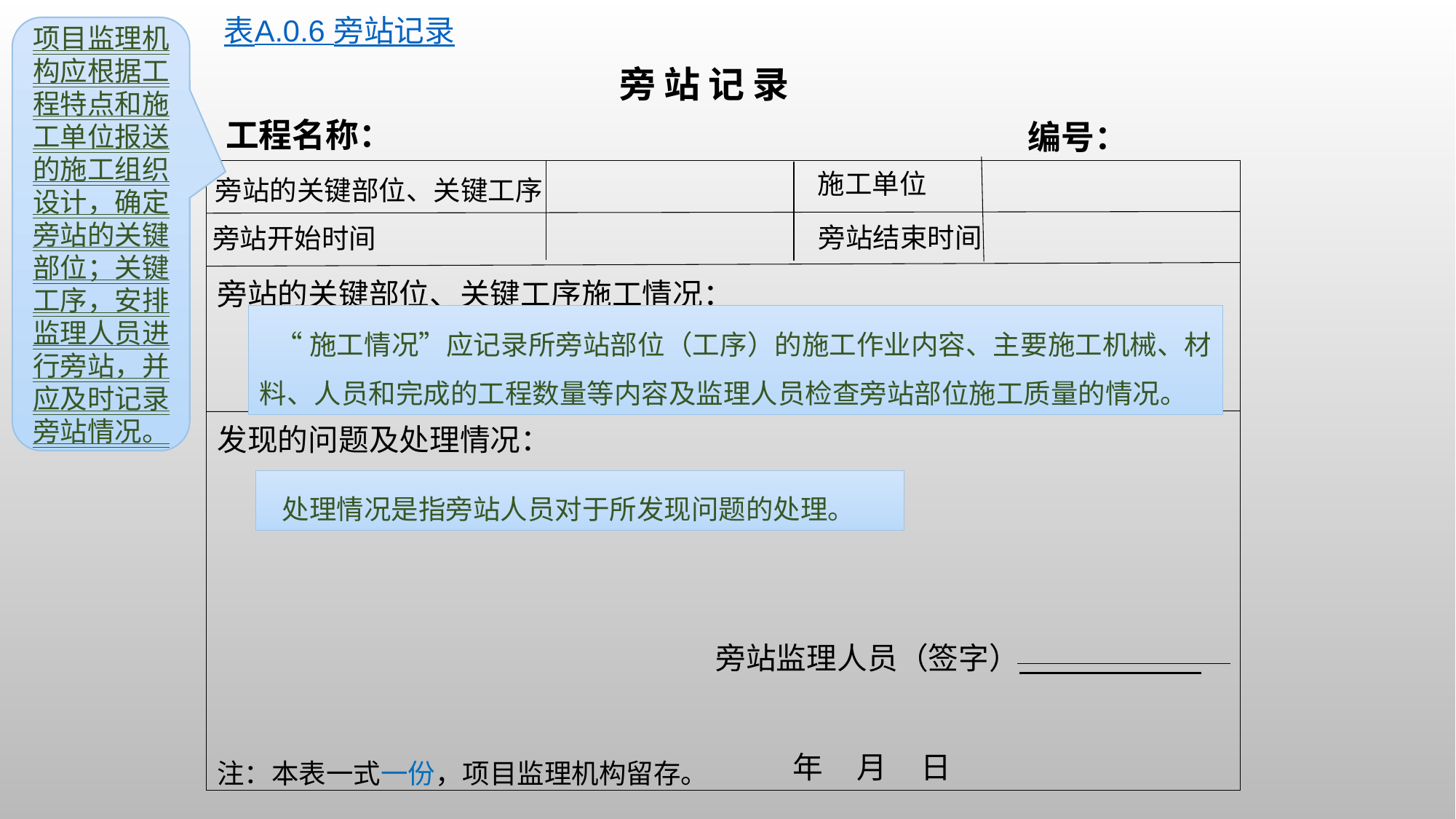

表A.0.6 旁站记录
项目监理机构应根据工程特点和施工单位报送的施工组织设计，确定旁站的关键部位；关键工序，安排监理人员进行旁站，并应及时记录旁站情况。
旁 站 记 录
工程名称：
编号：

旁站的关键部位、关键工序施工情况：

发现的问题及处理情况：

                                                                         旁站监理人员（签字）
                                  年     月     日
施工单位
旁站的关键部位、关键工序
旁站结束时间
旁站开始时间
“施工情况”应记录所旁站部位（工序）的施工作业内容、主要施工机械、材料、人员和完成的工程数量等内容及监理人员检查旁站部位施工质量的情况。
处理情况是指旁站人员对于所发现问题的处理。
注：本表一式一份，项目监理机构留存。